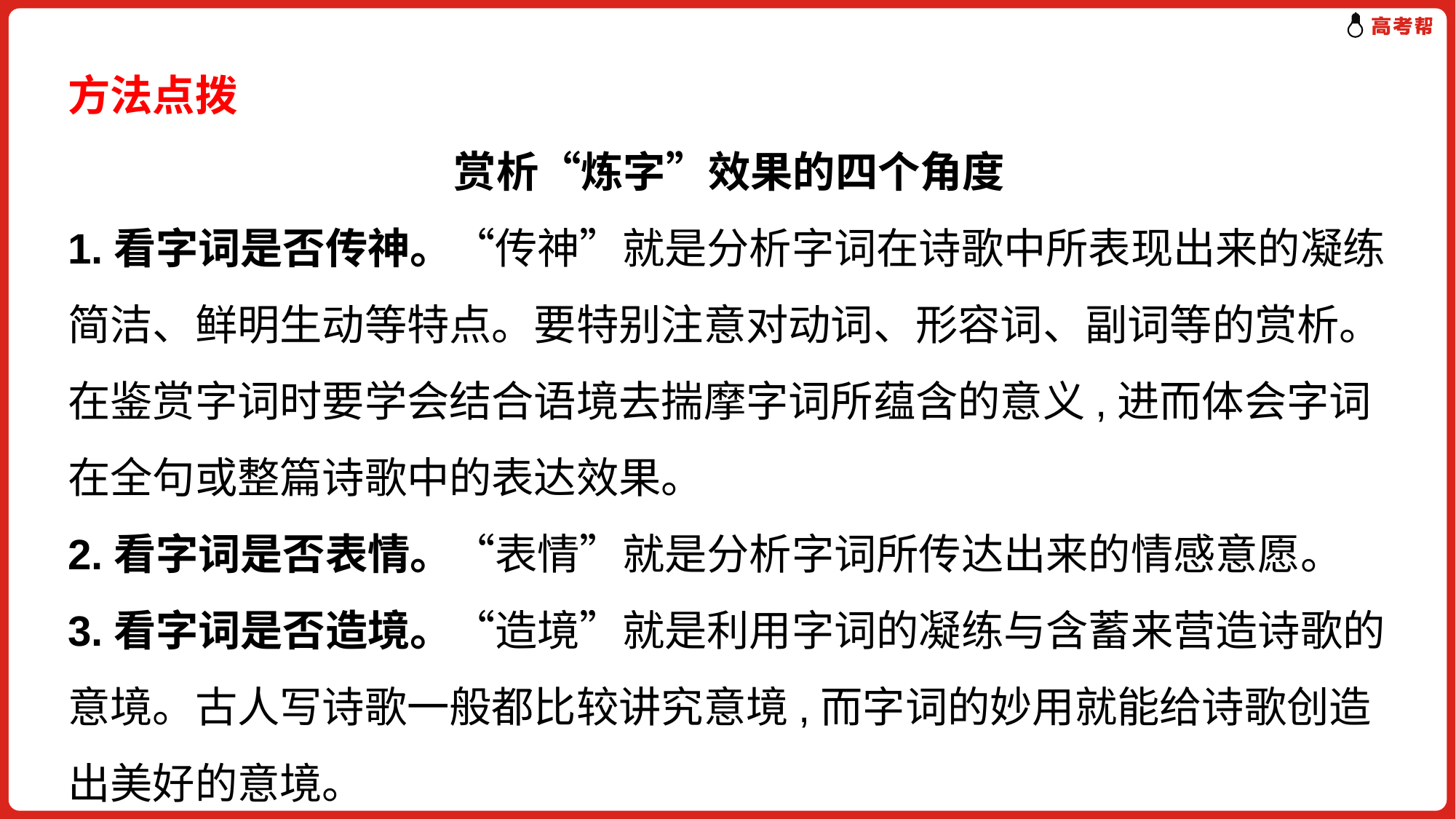

方法点拨
    赏析“炼字”效果的四个角度
1.看字词是否传神。“传神”就是分析字词在诗歌中所表现出来的凝练简洁、鲜明生动等特点。要特别注意对动词、形容词、副词等的赏析。在鉴赏字词时要学会结合语境去揣摩字词所蕴含的意义,进而体会字词在全句或整篇诗歌中的表达效果。
2.看字词是否表情。“表情”就是分析字词所传达出来的情感意愿。
3.看字词是否造境。“造境”就是利用字词的凝练与含蓄来营造诗歌的意境。古人写诗歌一般都比较讲究意境,而字词的妙用就能给诗歌创造出美好的意境。